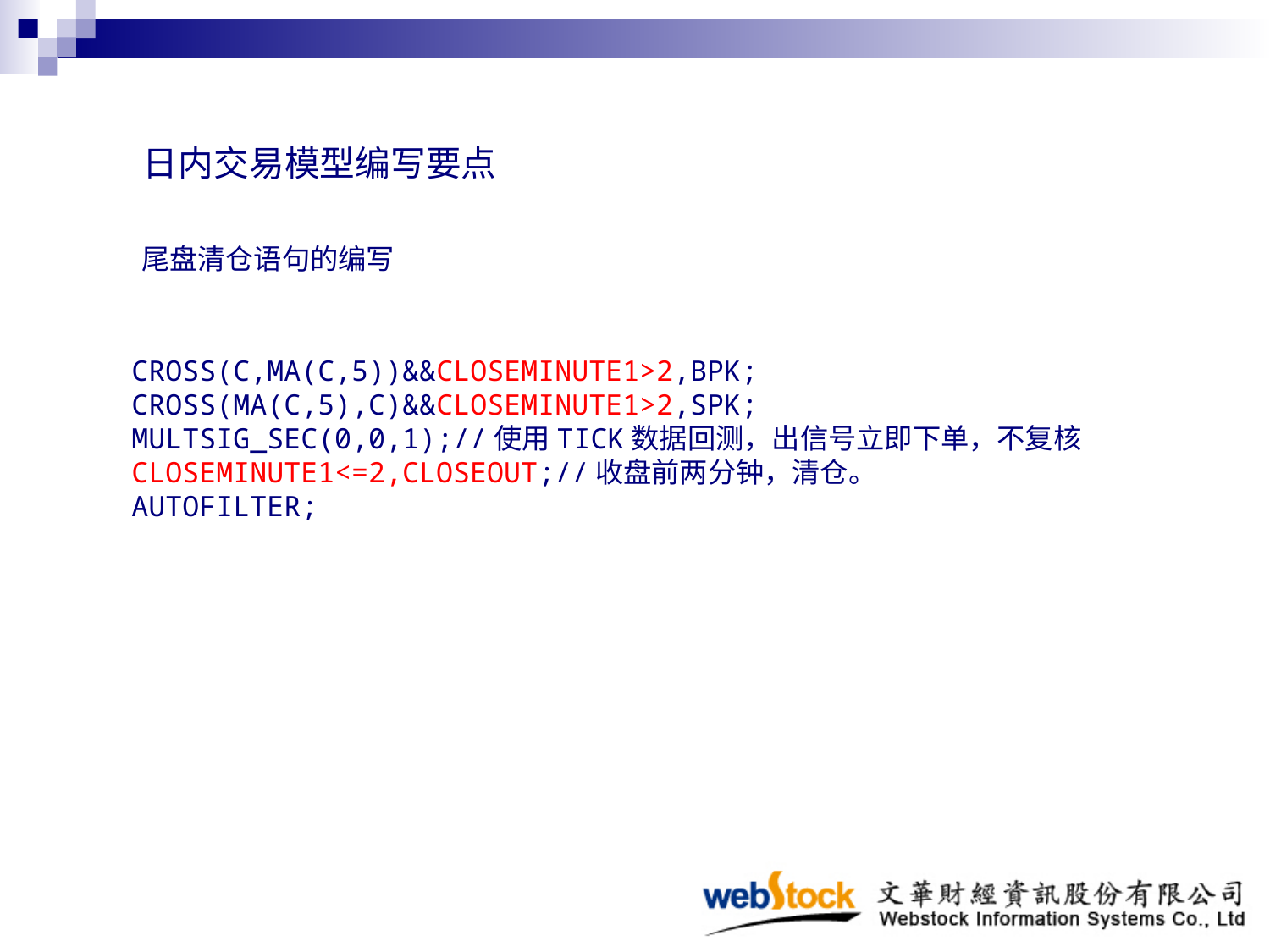

日内交易模型编写要点
尾盘清仓语句的编写
CROSS(C,MA(C,5))&&CLOSEMINUTE1>2,BPK;
CROSS(MA(C,5),C)&&CLOSEMINUTE1>2,SPK;
MULTSIG_SEC(0,0,1);//使用TICK数据回测，出信号立即下单，不复核
CLOSEMINUTE1<=2,CLOSEOUT;//收盘前两分钟，清仓。
AUTOFILTER;